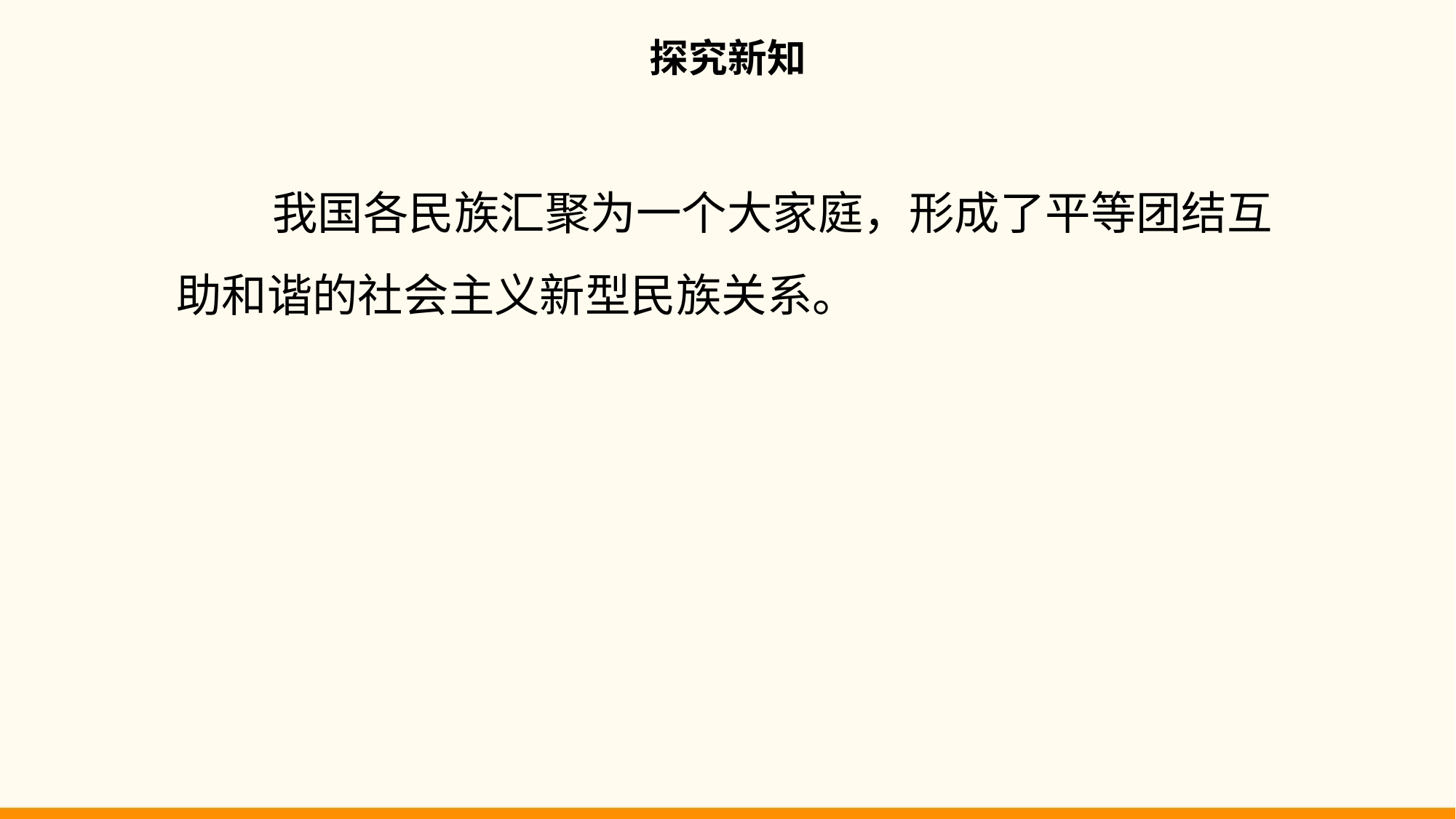

# 探究新知
我国各民族汇聚为一个大家庭，形成了平等团结互助和谐的社会主义新型民族关系。